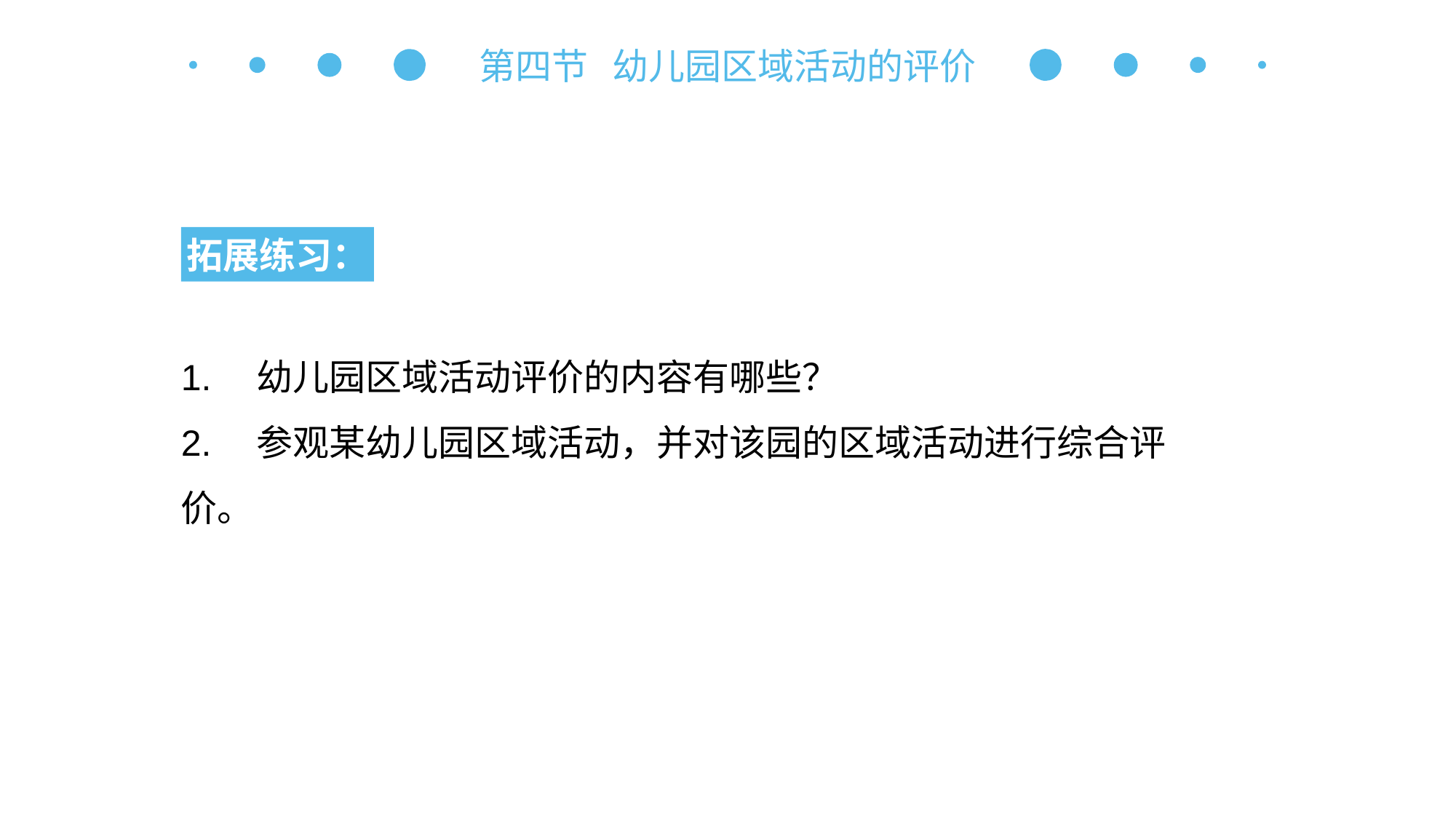

第四节   幼儿园区域活动的评价

拓展练习：
1.　幼儿园区域活动评价的内容有哪些？
2.　参观某幼儿园区域活动，并对该园的区域活动进行综合评价。